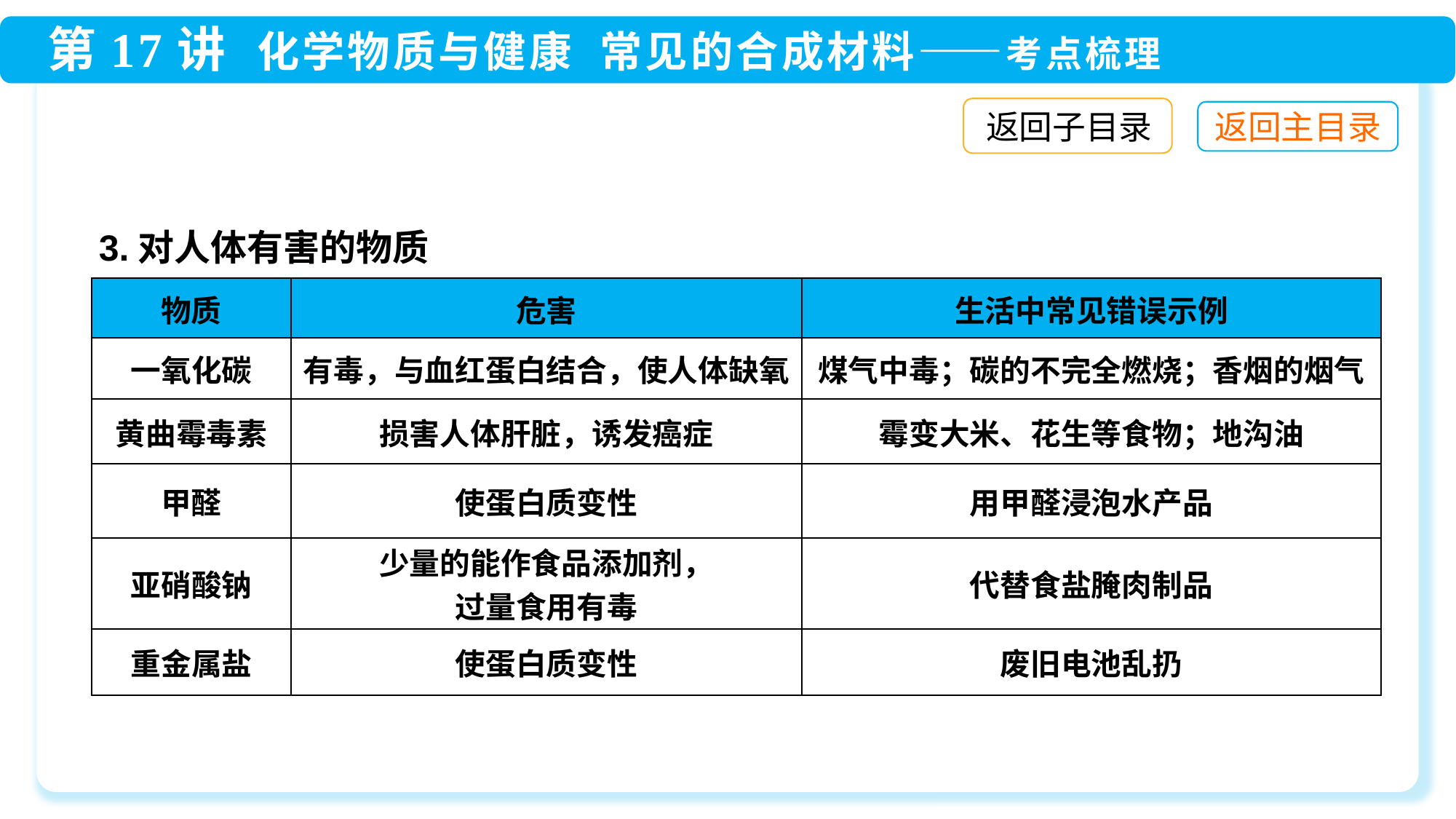

返回子目录
3.对人体有害的物质
| 物质 | 危害 | 生活中常见错误示例 |
| --- | --- | --- |
| 一氧化碳 | 有毒，与血红蛋白结合，使人体缺氧 | 煤气中毒；碳的不完全燃烧；香烟的烟气 |
| 黄曲霉毒素 | 损害人体肝脏，诱发癌症 | 霉变大米、花生等食物；地沟油 |
| 甲醛 | 使蛋白质变性 | 用甲醛浸泡水产品 |
| 亚硝酸钠 | 少量的能作食品添加剂， 过量食用有毒 | 代替食盐腌肉制品 |
| 重金属盐 | 使蛋白质变性 | 废旧电池乱扔 |